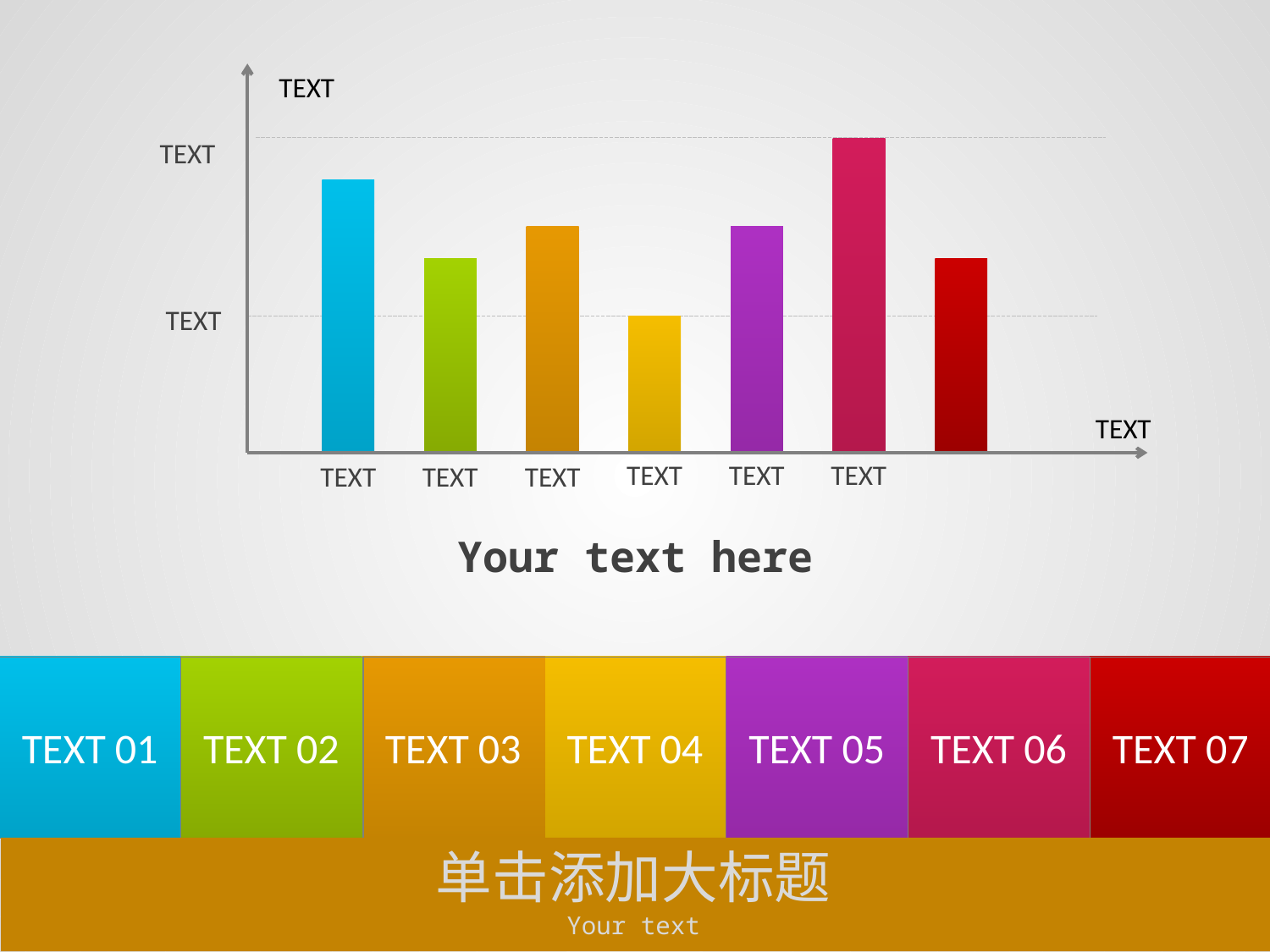

TEXT
TEXT

TEXT

TEXT
TEXT
TEXT
TEXT
TEXT
TEXT
TEXT
Your text here

单击添加大标题
Your text

TEXT 07
TEXT 06
TEXT 05
TEXT 01
TEXT 02
TEXT 03
TEXT 04